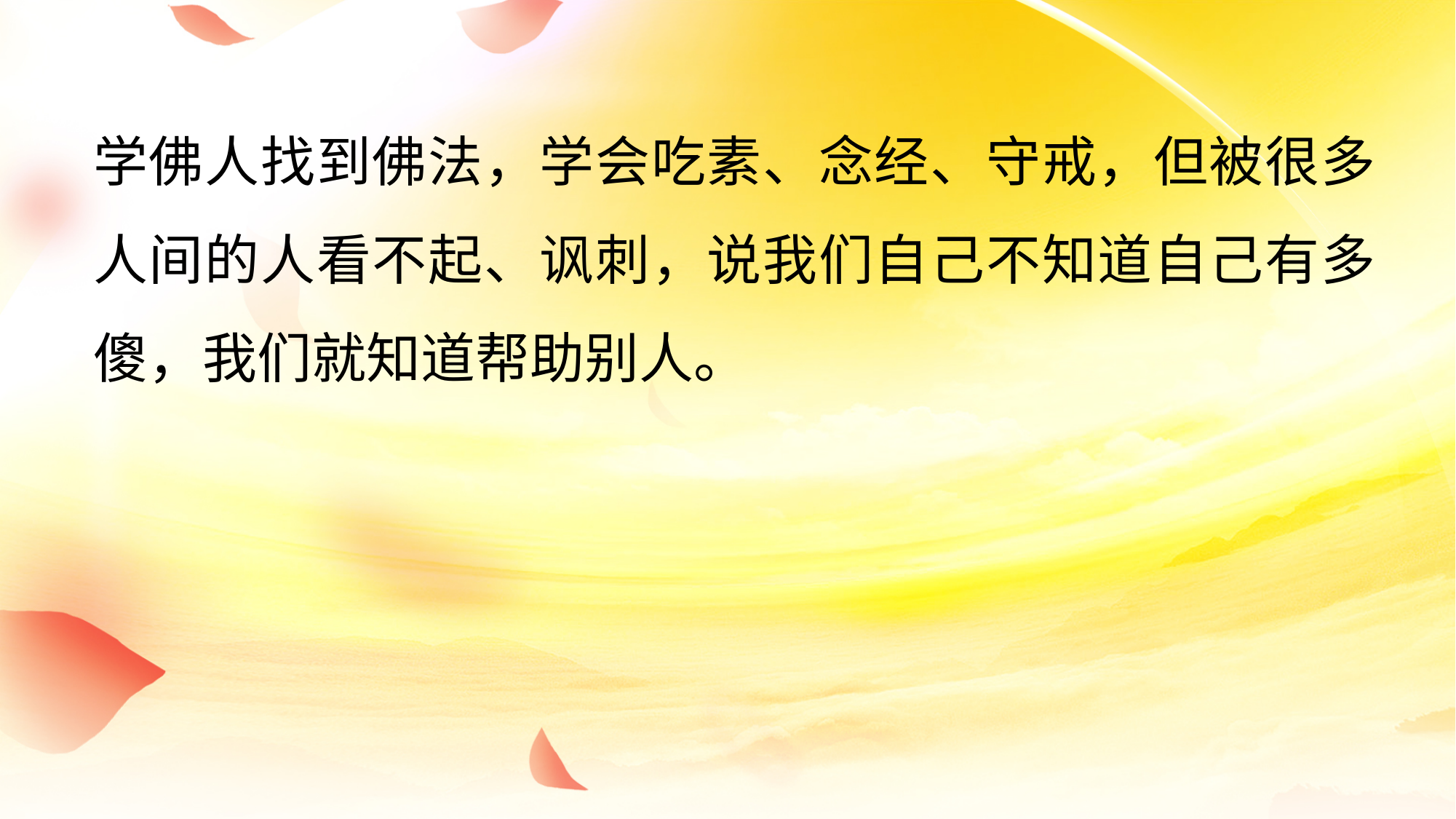

学佛人找到佛法，学会吃素、念经、守戒，但被很多人间的人看不起、讽刺，说我们自己不知道自己有多傻，我们就知道帮助别人。